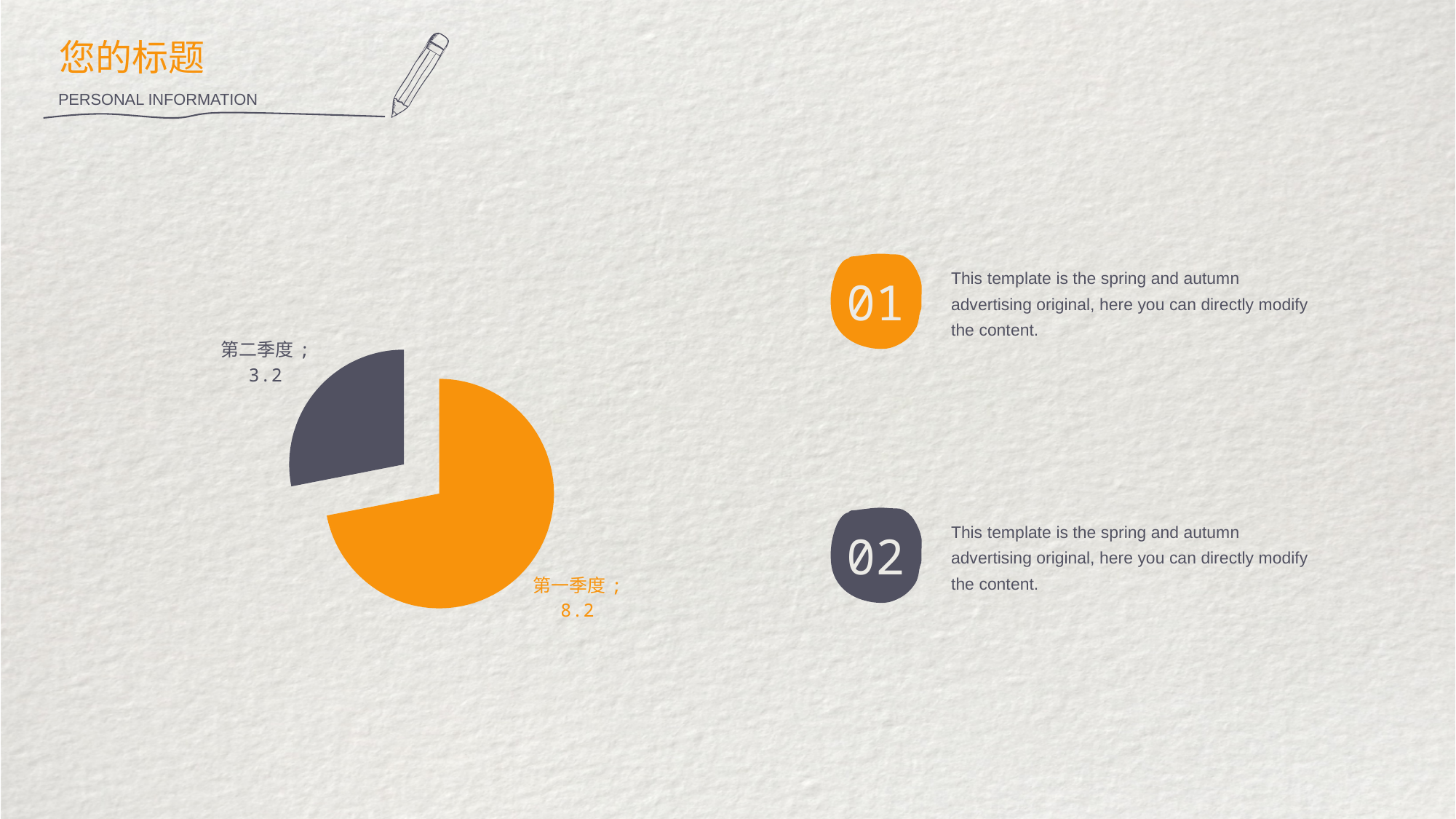

您的标题

PERSONAL INFORMATION

01
This template is the spring and autumn advertising original, here you can directly modify the content.

### Chart

| Category | 销售额 |
|---|---|
| 第一季度 | 8.2 |
| 第二季度 | 3.2 |
02
This template is the spring and autumn advertising original, here you can directly modify the content.